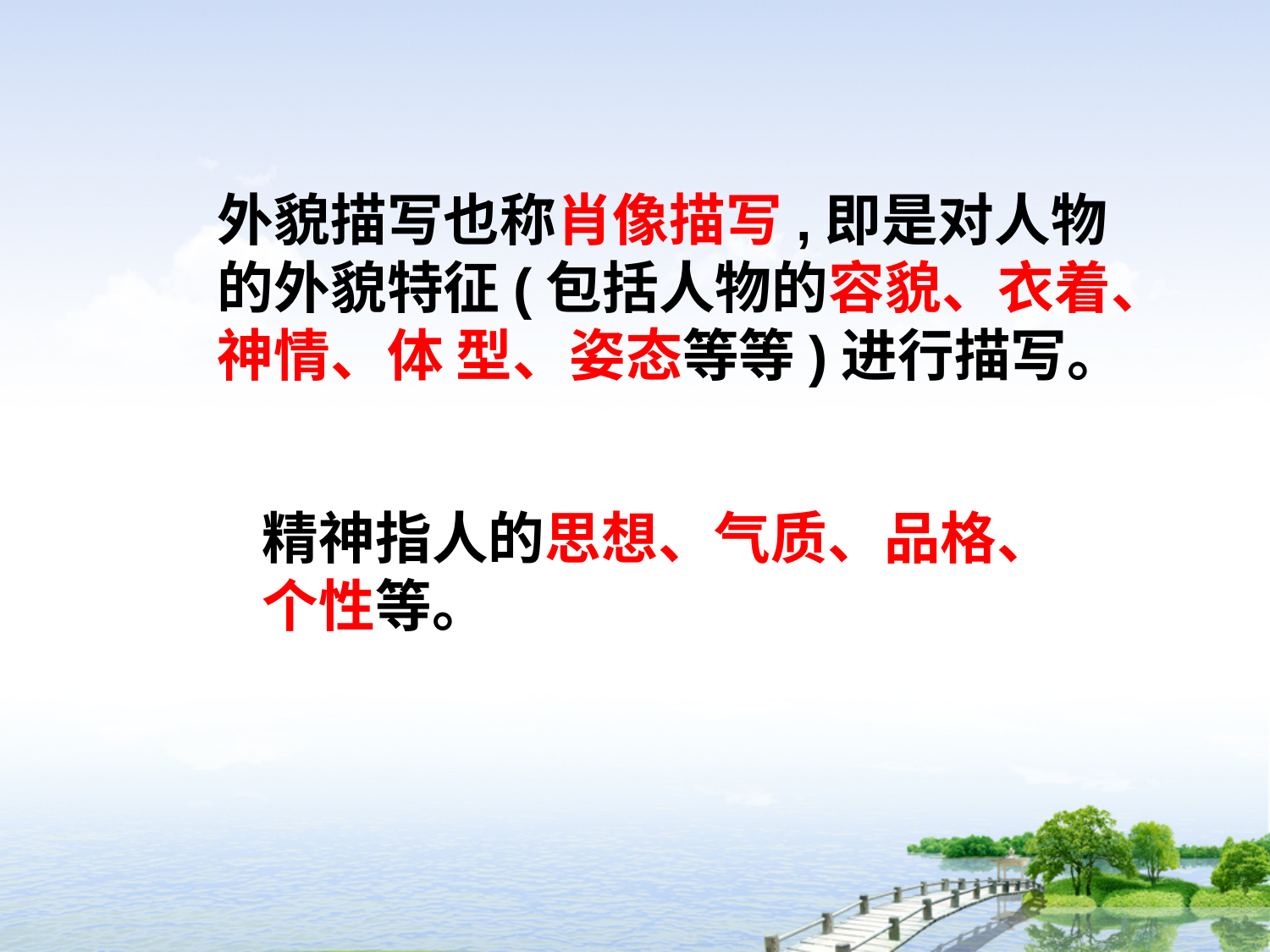

外貌描写也称肖像描写,即是对人物的外貌特征(包括人物的容貌、衣着、神情、体 型、姿态等等)进行描写。
精神指人的思想、气质、品格、个性等。